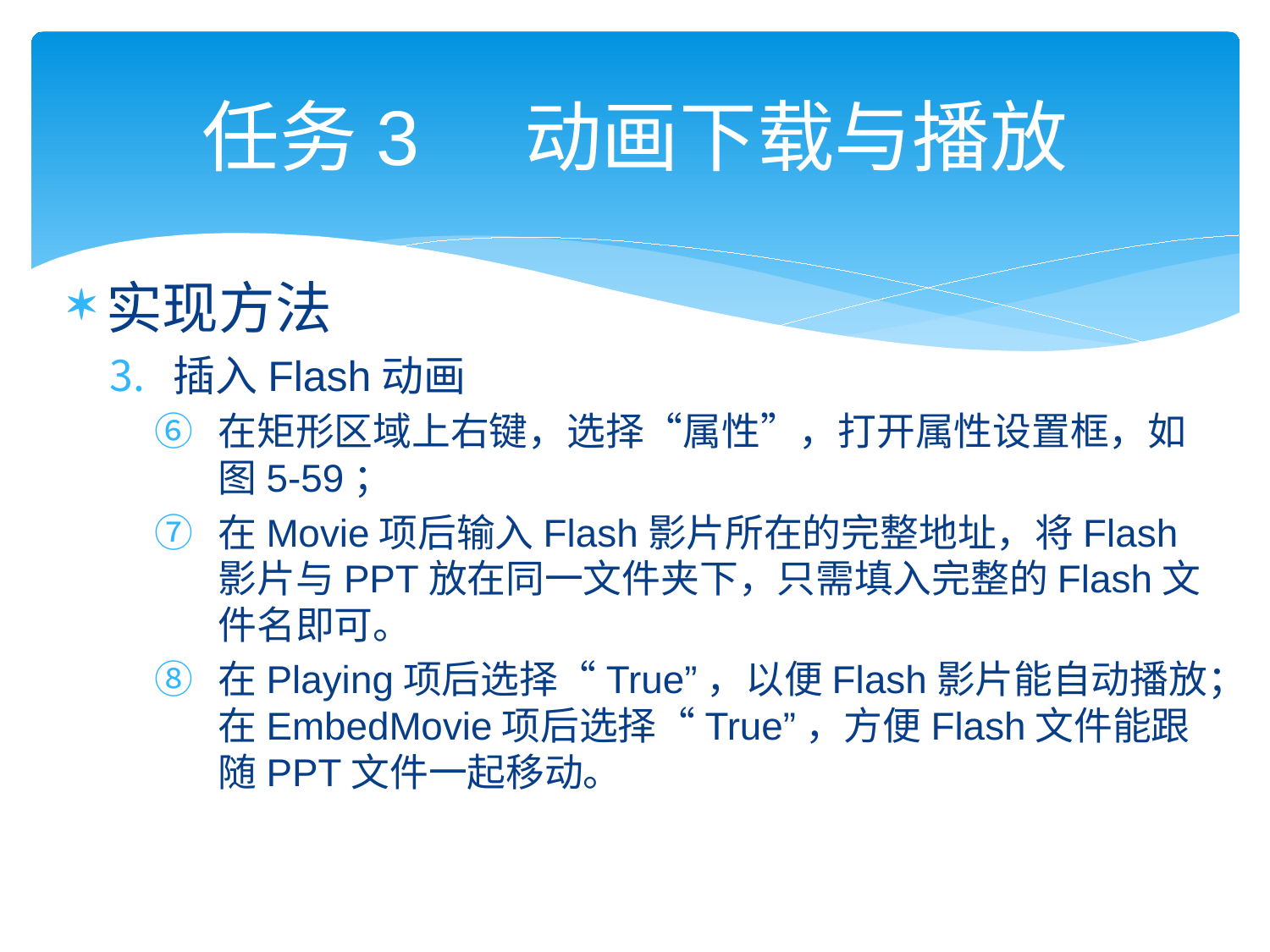

# 任务3    动画下载与播放
实现方法
插入Flash动画
在矩形区域上右键，选择“属性”，打开属性设置框，如图5-59；
在Movie项后输入Flash影片所在的完整地址，将Flash影片与PPT放在同一文件夹下，只需填入完整的Flash文件名即可。
在Playing项后选择“True”，以便Flash影片能自动播放；在EmbedMovie项后选择“True”，方便Flash文件能跟随PPT文件一起移动。